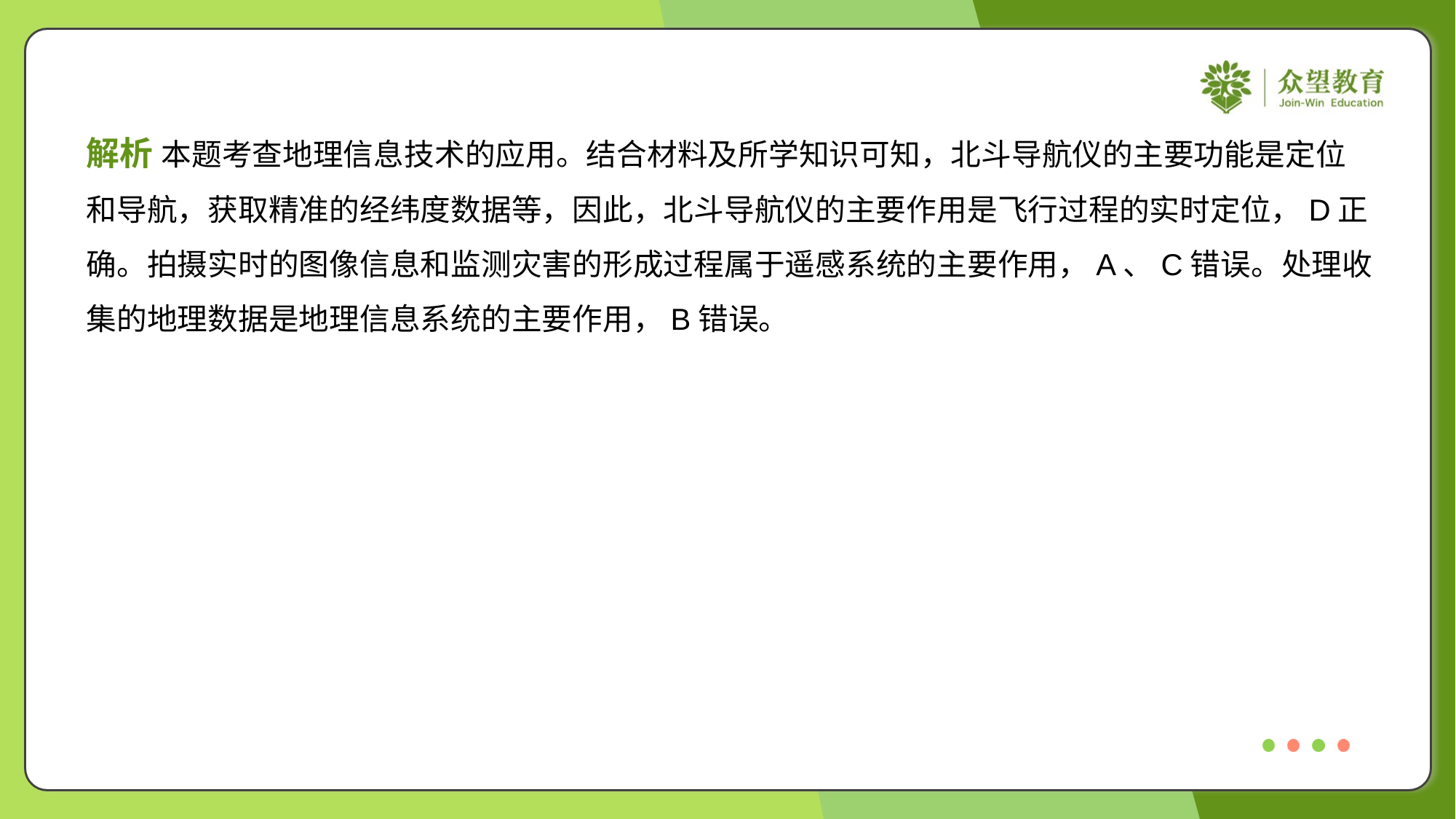

解析 本题考查地理信息技术的应用。结合材料及所学知识可知，北斗导航仪的主要功能是定位
和导航，获取精准的经纬度数据等，因此，北斗导航仪的主要作用是飞行过程的实时定位，D正
确。拍摄实时的图像信息和监测灾害的形成过程属于遥感系统的主要作用，A、C错误。处理收
集的地理数据是地理信息系统的主要作用，B错误。